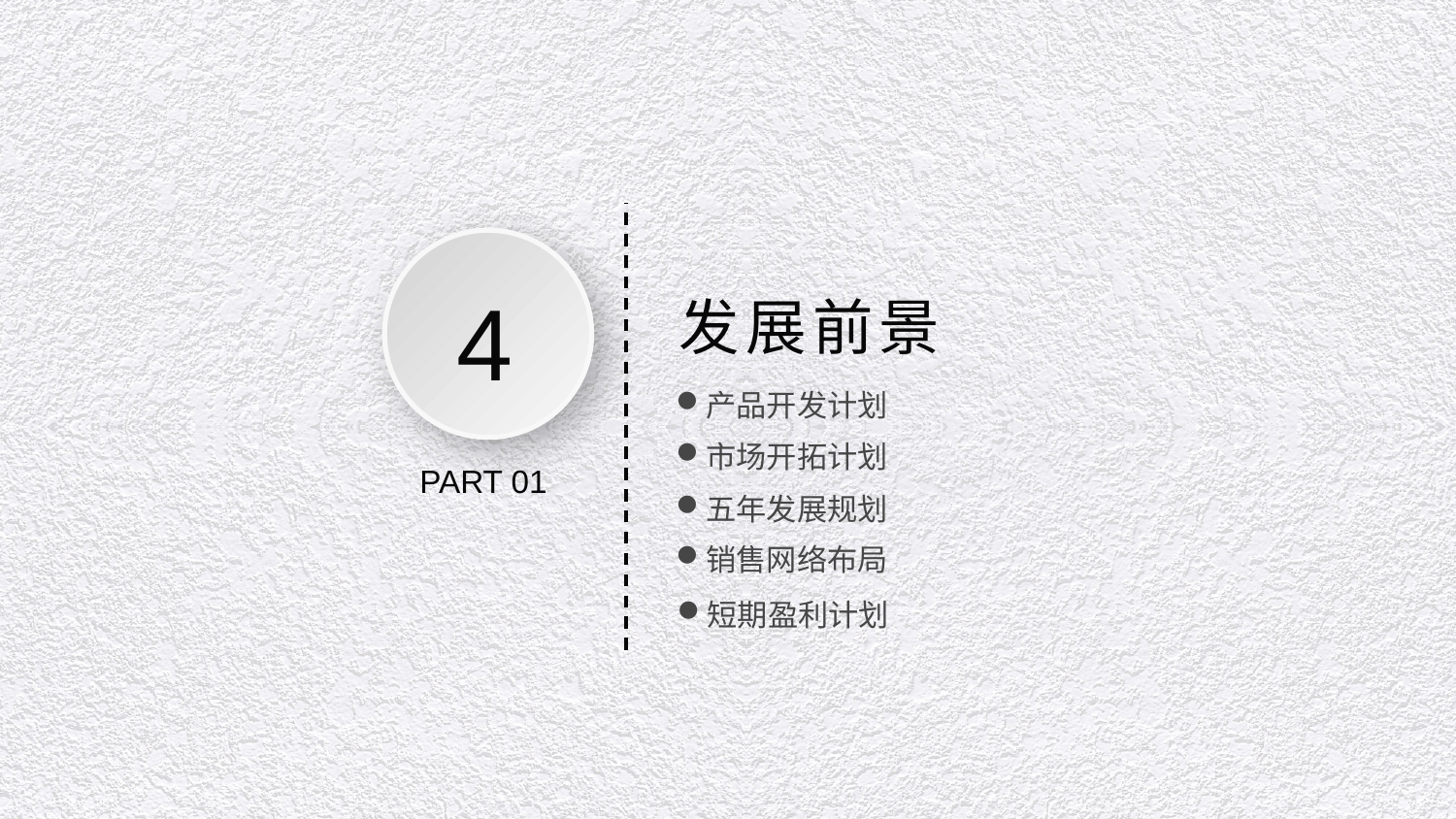

4
发展前景
产品开发计划
市场开拓计划
PART 01
五年发展规划
销售网络布局
短期盈利计划
延时文字，不要可以删除